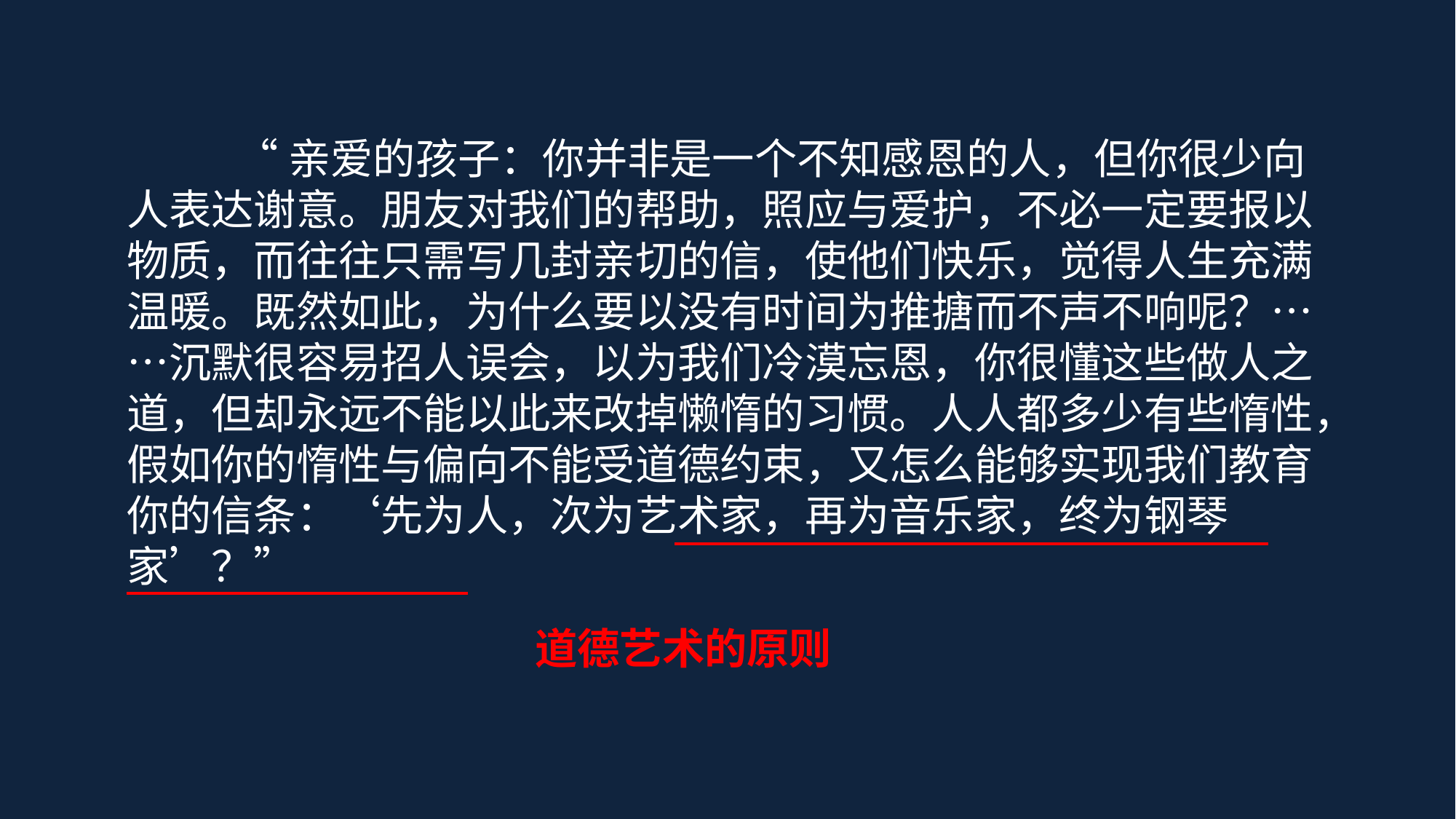

“亲爱的孩子：你并非是一个不知感恩的人，但你很少向人表达谢意。朋友对我们的帮助，照应与爱护，不必一定要报以物质，而往往只需写几封亲切的信，使他们快乐，觉得人生充满温暖。既然如此，为什么要以没有时间为推搪而不声不响呢？……沉默很容易招人误会，以为我们冷漠忘恩，你很懂这些做人之道，但却永远不能以此来改掉懒惰的习惯。人人都多少有些惰性，假如你的惰性与偏向不能受道德约束，又怎么能够实现我们教育你的信条：‘先为人，次为艺术家，再为音乐家，终为钢琴家’？”
道德艺术的原则